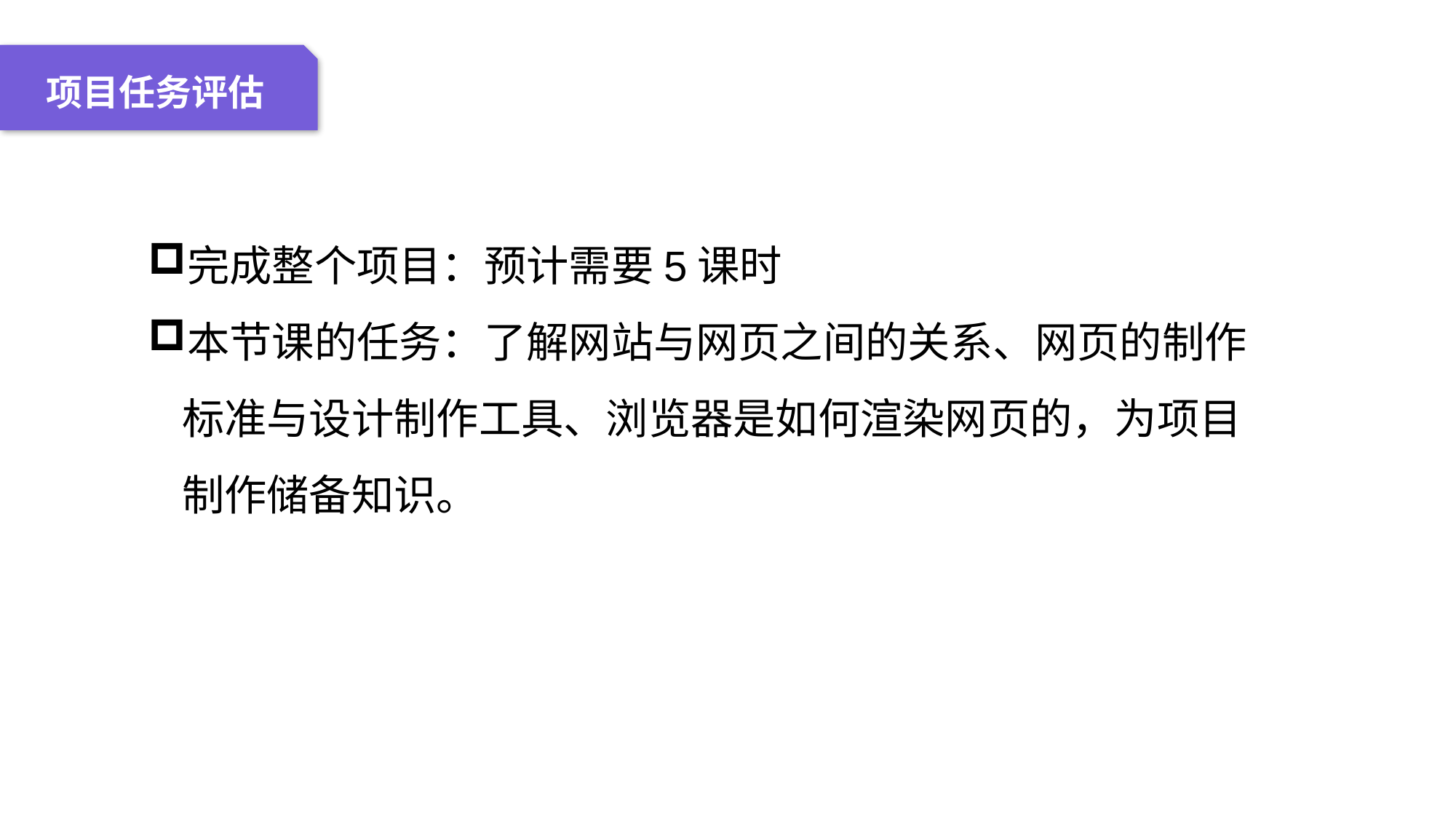

04 名词解释
01 准备过程
02 整体结构
03 重点说明
项目任务评估
完成整个项目：预计需要5课时
本节课的任务：了解网站与网页之间的关系、网页的制作标准与设计制作工具、浏览器是如何渲染网页的，为项目制作储备知识。